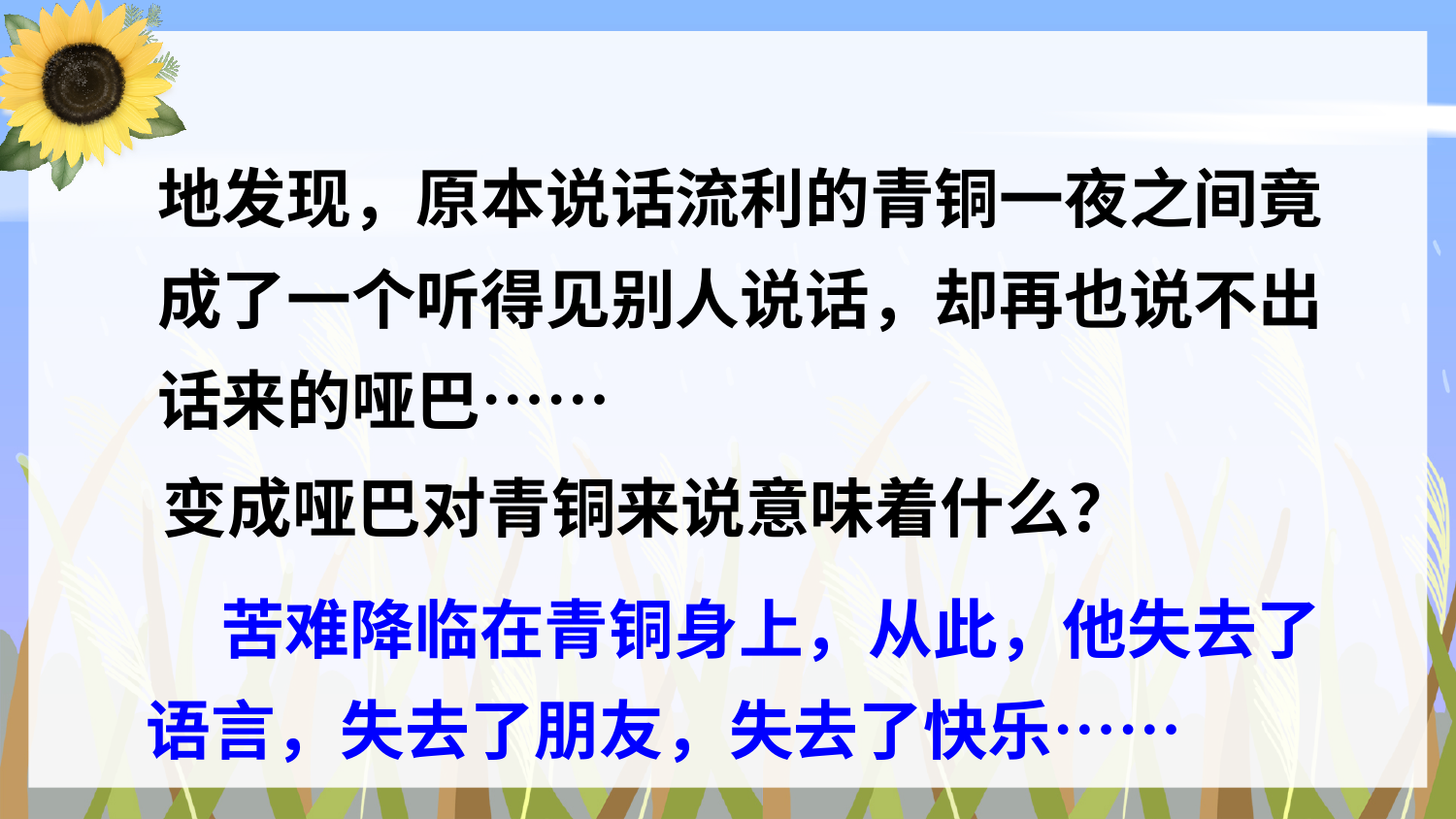

地发现，原本说话流利的青铜一夜之间竟成了一个听得见别人说话，却再也说不出话来的哑巴……
变成哑巴对青铜来说意味着什么？
    苦难降临在青铜身上，从此，他失去了语言，失去了朋友，失去了快乐……